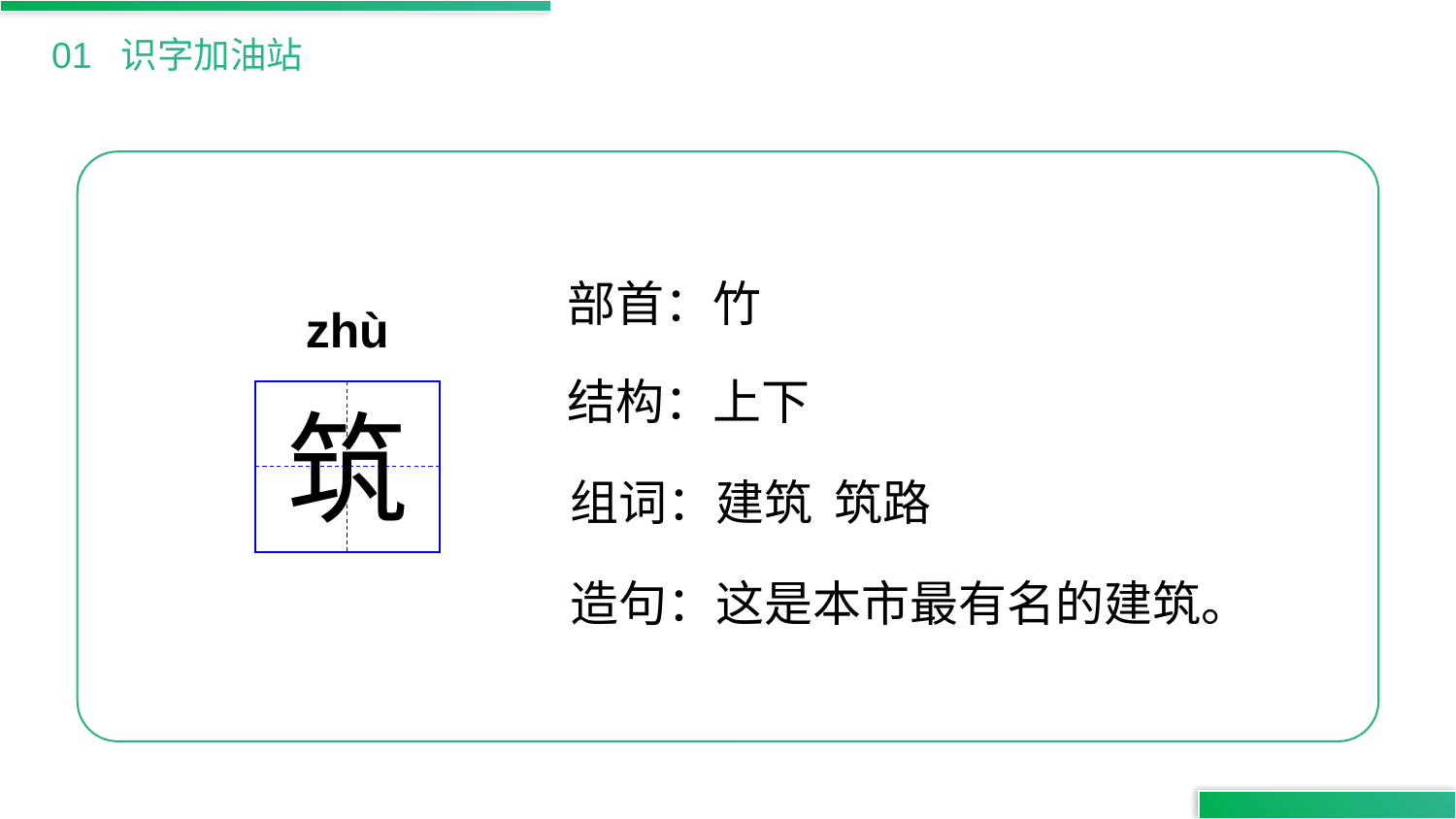

01  识字加油站
部首：竹
zhù
结构：上下

筑
组词：建筑  筑路
造句：这是本市最有名的建筑。